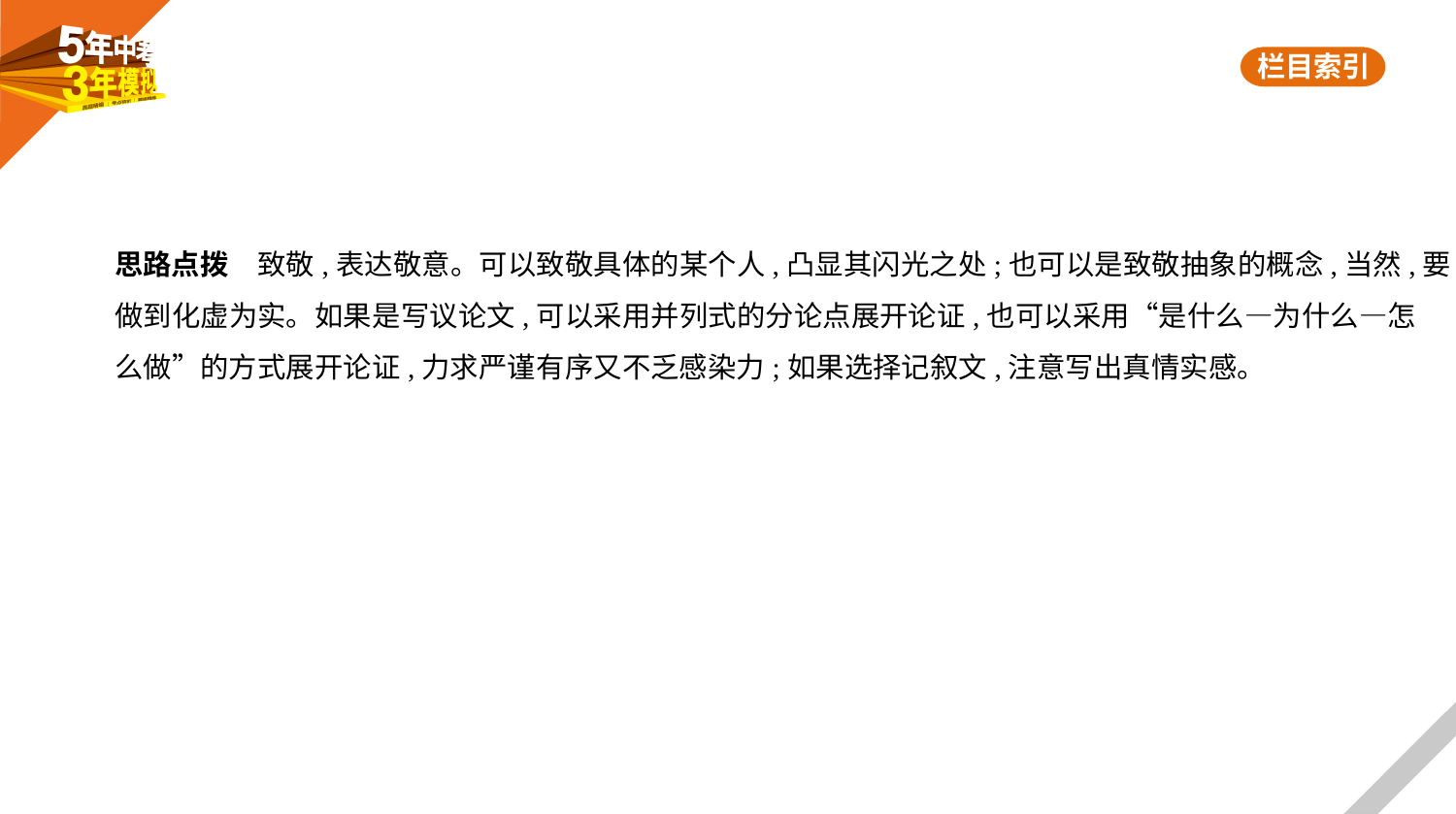

思路点拨　致敬,表达敬意。可以致敬具体的某个人,凸显其闪光之处;也可以是致敬抽象的概念,当然,要
做到化虚为实。如果是写议论文,可以采用并列式的分论点展开论证,也可以采用“是什么—为什么—怎
么做”的方式展开论证,力求严谨有序又不乏感染力;如果选择记叙文,注意写出真情实感。